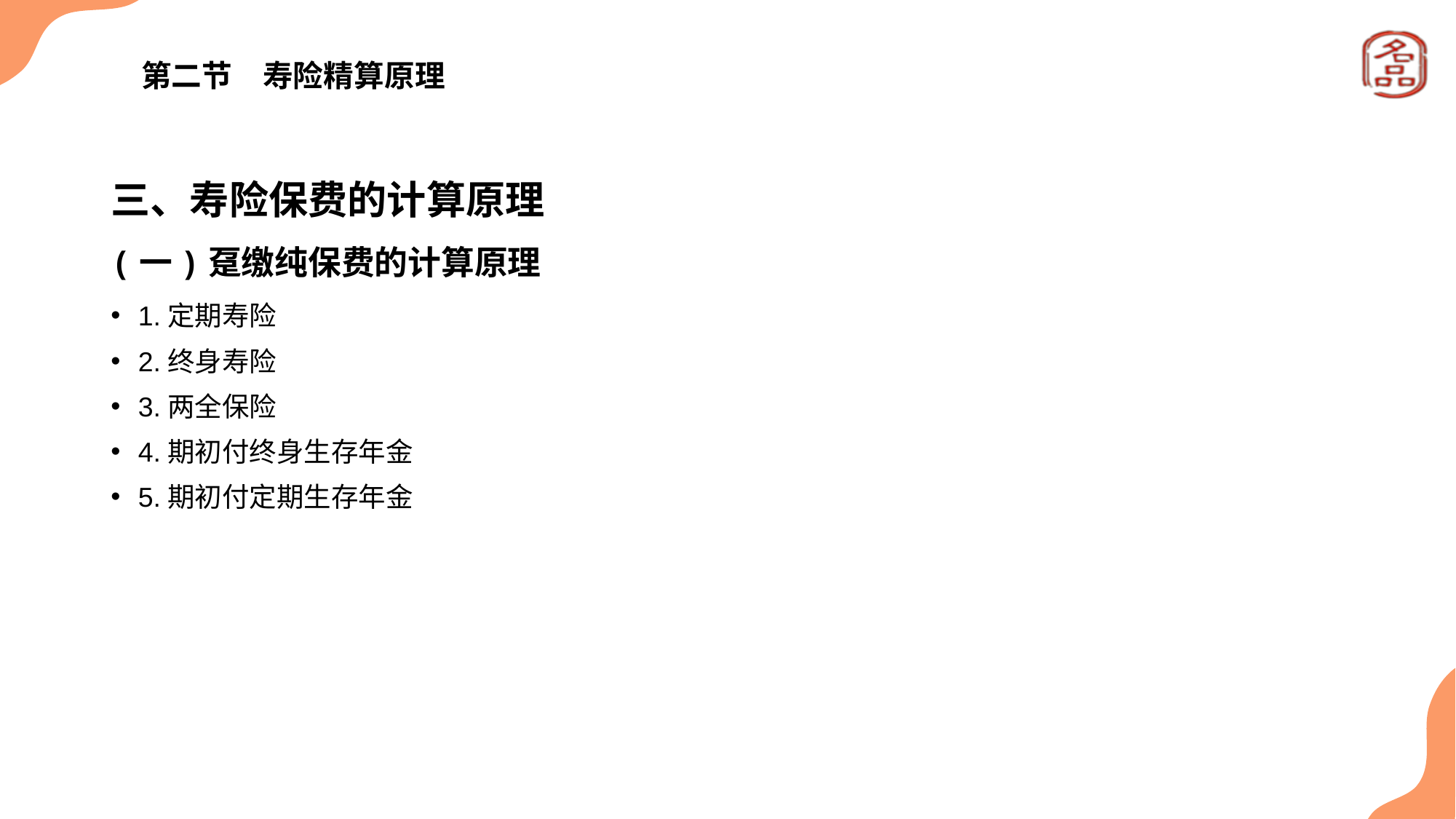

# 第二节　寿险精算原理
三、寿险保费的计算原理
(一)趸缴纯保费的计算原理
1.定期寿险
2.终身寿险
3.两全保险
4.期初付终身生存年金
5.期初付定期生存年金